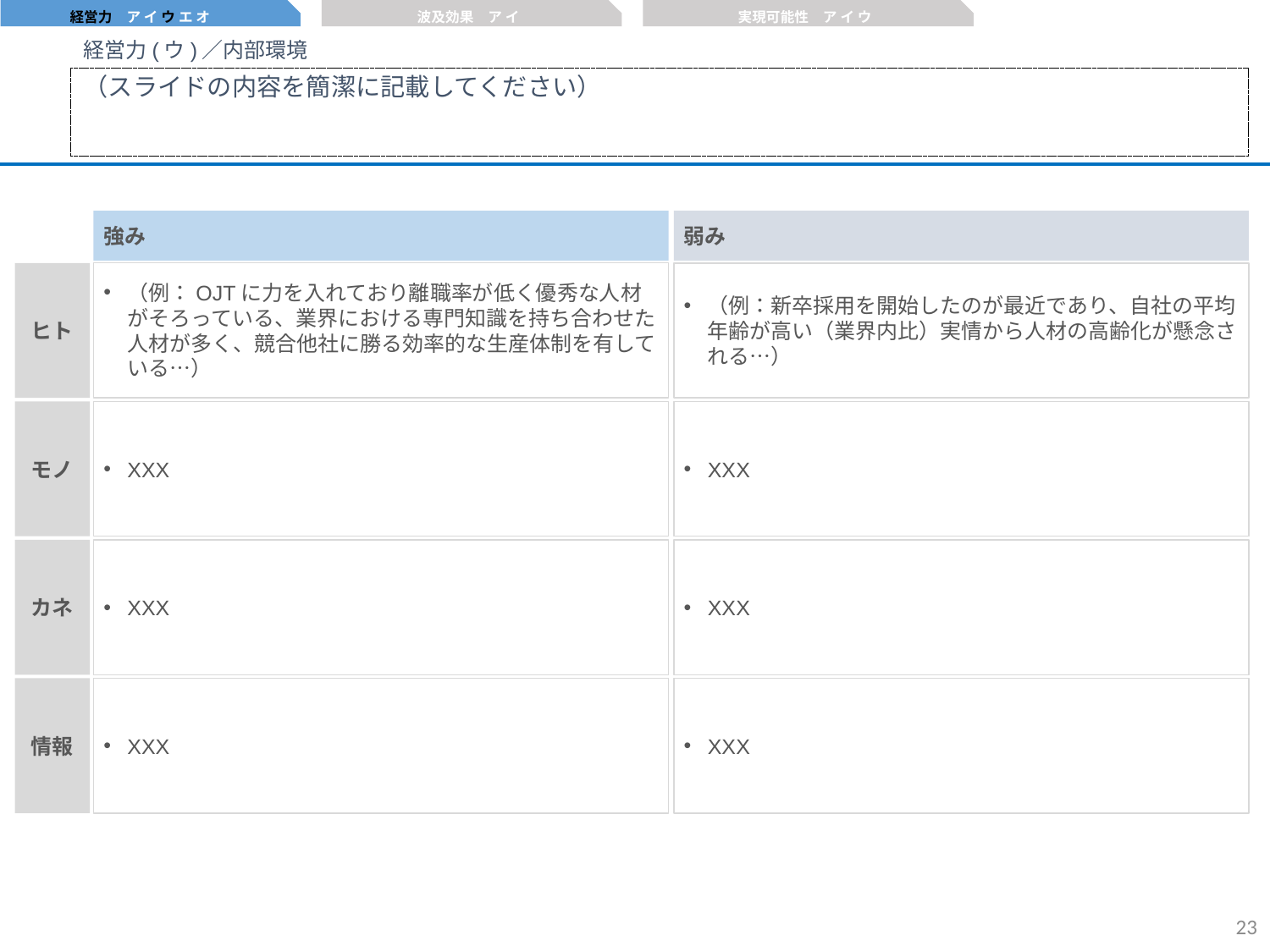

経営力　ア イ ウ エ オ
波及効果　ア イ
実現可能性　ア イ ウ
経営力(ウ)／内部環境
（スライドの内容を簡潔に記載してください）
強み
弱み
（例：OJTに力を入れており離職率が低く優秀な人材がそろっている、業界における専門知識を持ち合わせた人材が多く、競合他社に勝る効率的な生産体制を有している…）
ヒト
（例：新卒採用を開始したのが最近であり、自社の平均年齢が高い（業界内比）実情から人材の高齢化が懸念される…）
モノ
XXX
XXX
カネ
XXX
XXX
情報
XXX
XXX
23